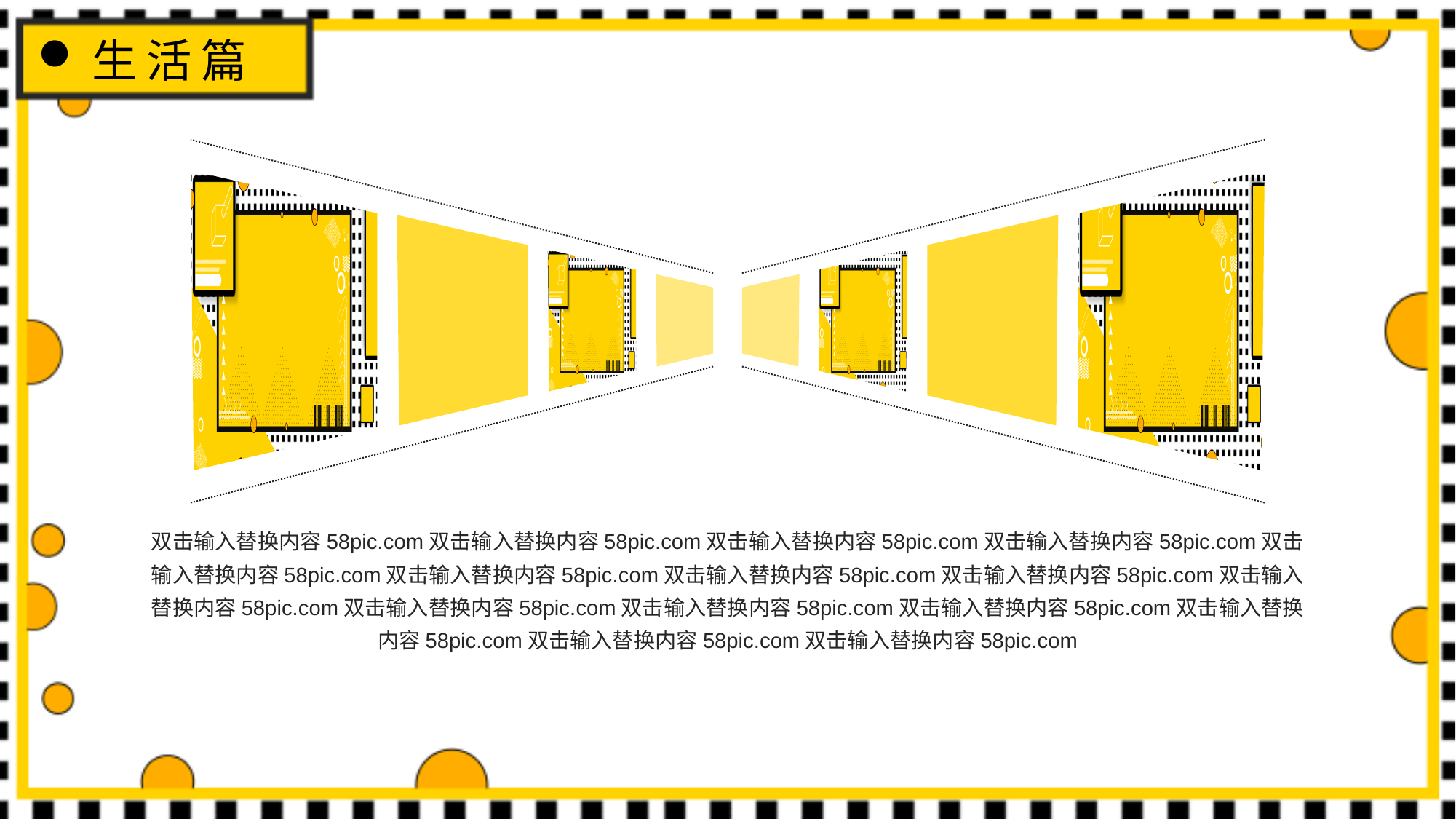

生活篇

双击输入替换内容58pic.com双击输入替换内容58pic.com双击输入替换内容58pic.com双击输入替换内容58pic.com双击输入替换内容58pic.com双击输入替换内容58pic.com双击输入替换内容58pic.com双击输入替换内容58pic.com双击输入替换内容58pic.com双击输入替换内容58pic.com双击输入替换内容58pic.com双击输入替换内容58pic.com双击输入替换内容58pic.com双击输入替换内容58pic.com双击输入替换内容58pic.com